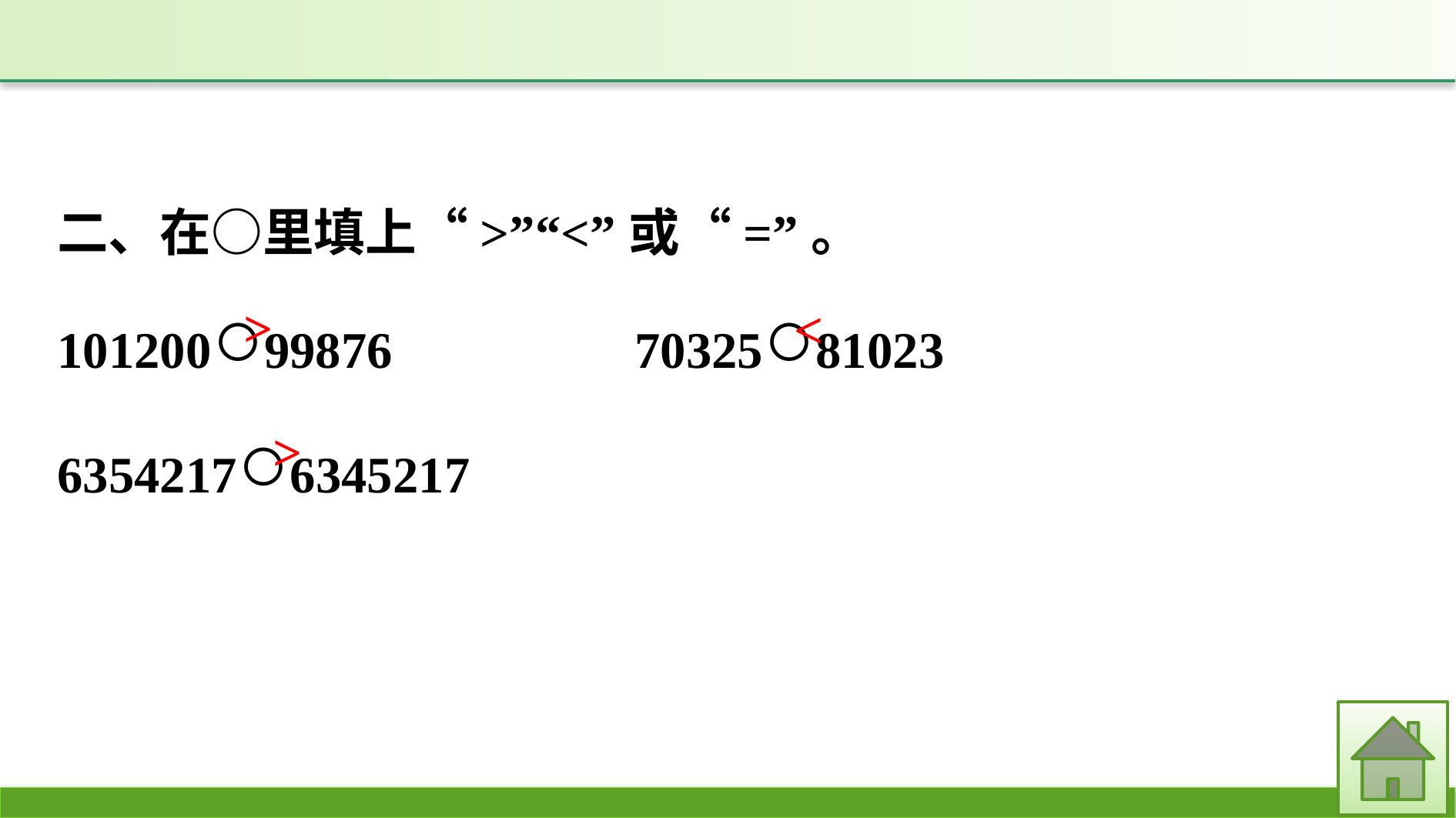

二、在○里填上“>”“<”或“=”。
101200○99876			70325○81023
6354217○6345217
>
<
>